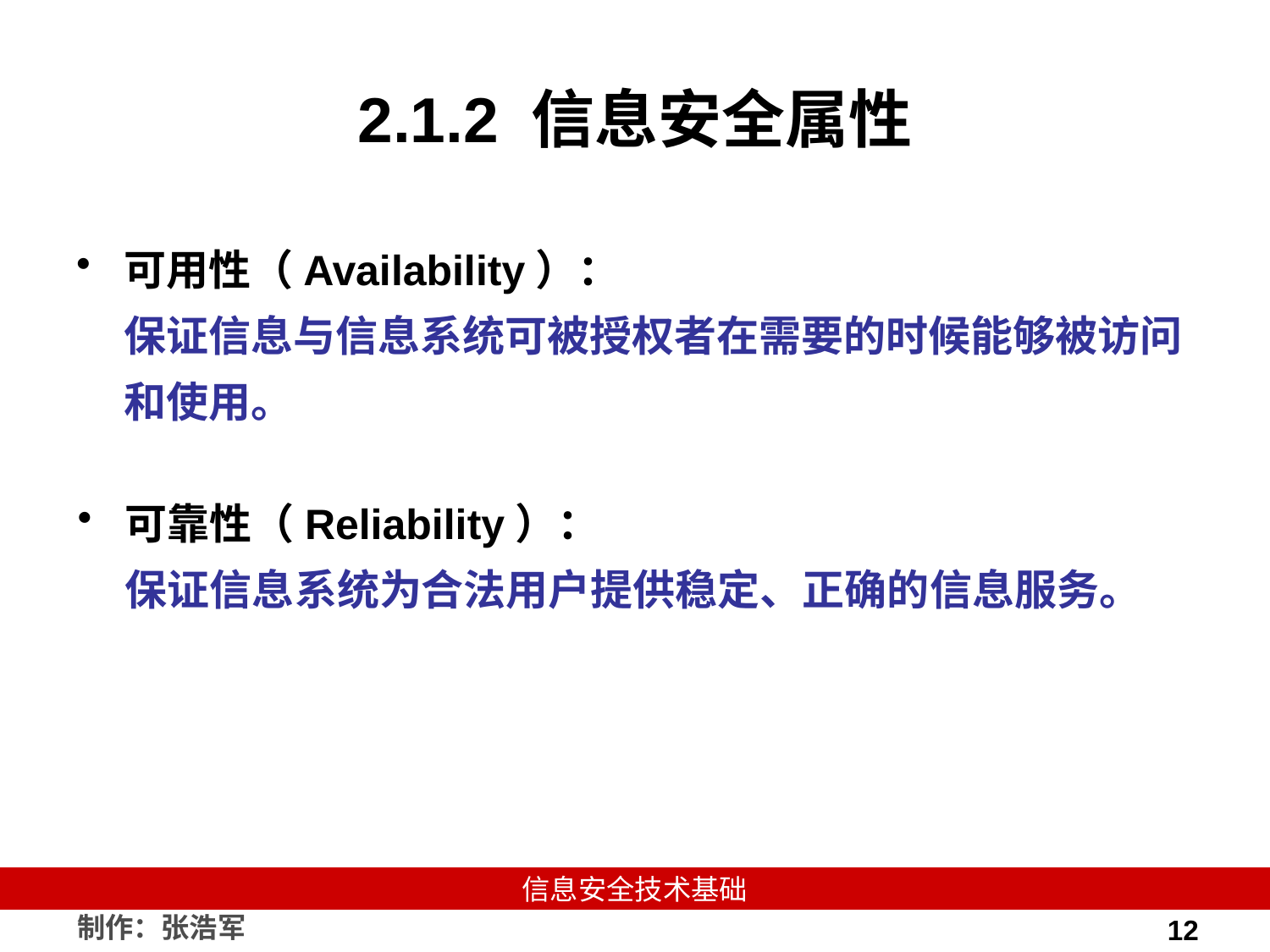

# 2.1.2 信息安全属性
可用性（Availability）：
保证信息与信息系统可被授权者在需要的时候能够被访问和使用。
可靠性（Reliability）：
保证信息系统为合法用户提供稳定、正确的信息服务。
12